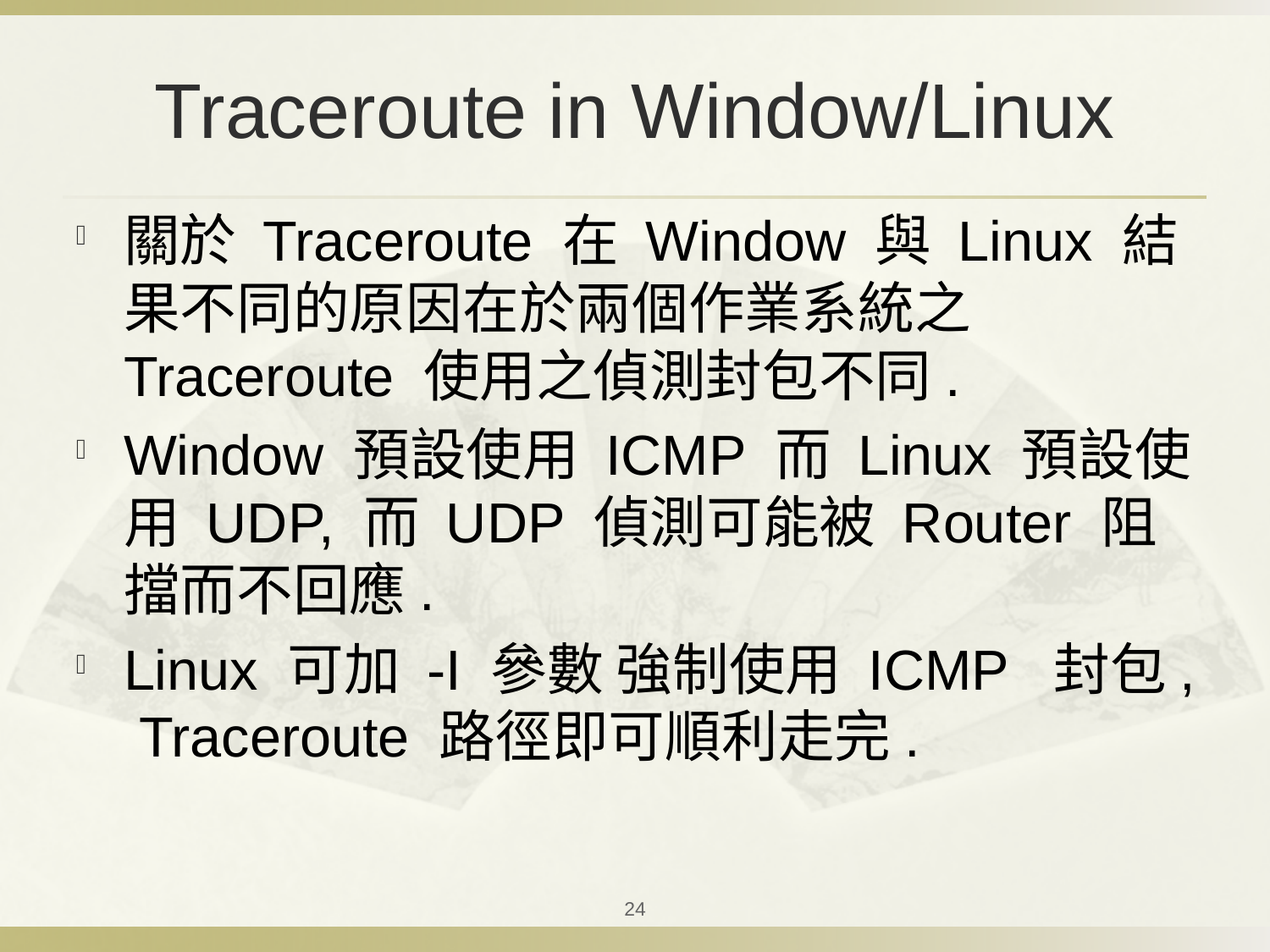

# Traceroute in Window/Linux
關於 Traceroute 在 Window 與 Linux 結果不同的原因在於兩個作業系統之 Traceroute 使用之偵測封包不同.
Window 預設使用 ICMP 而 Linux 預設使用 UDP, 而 UDP 偵測可能被 Router 阻擋而不回應.
Linux 可加 -I 參數 強制使用 ICMP  封包, Traceroute 路徑即可順利走完.
24